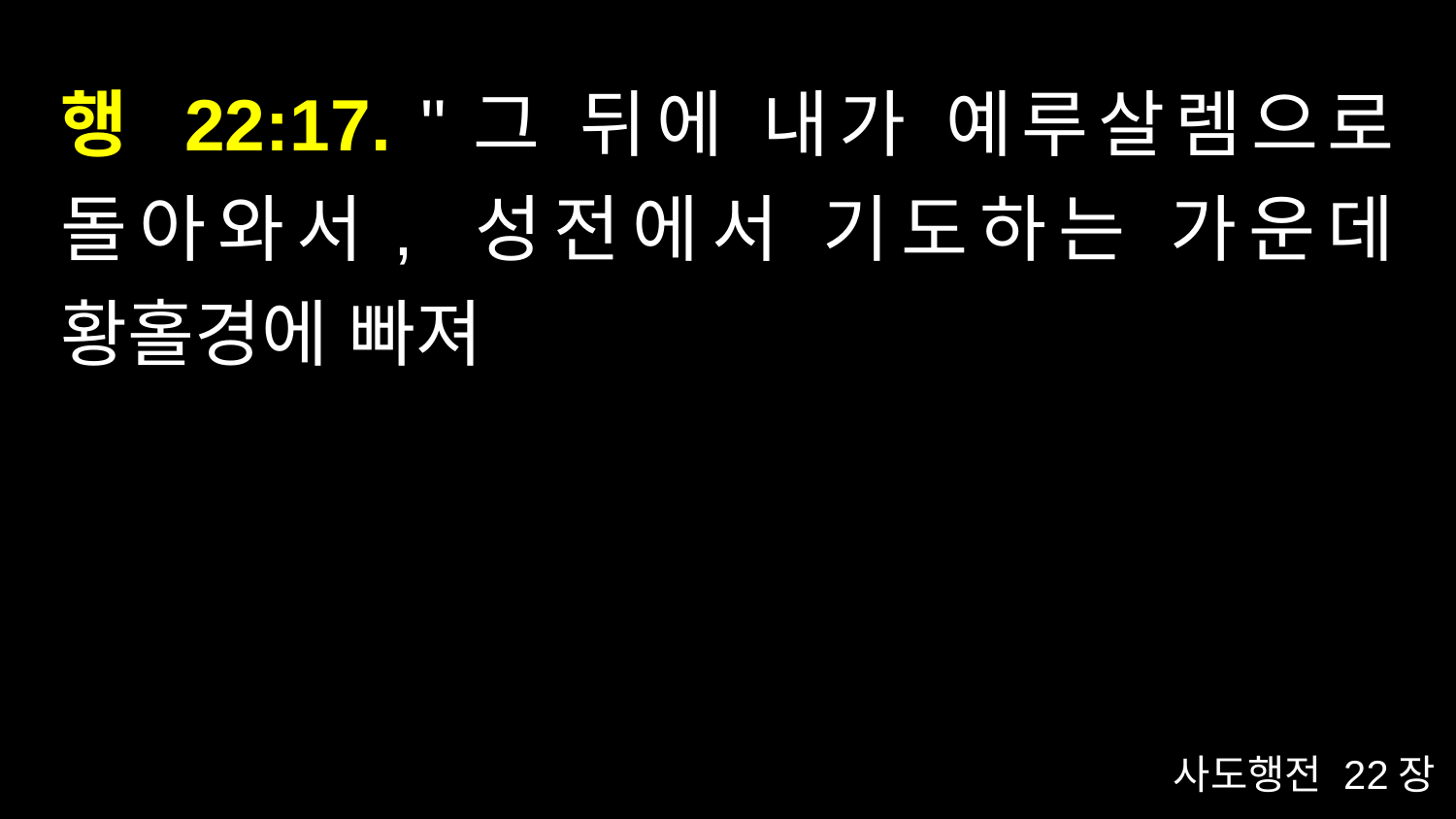

# 행 22:17. "그 뒤에 내가 예루살렘으로 돌아와서, 성전에서 기도하는 가운데 황홀경에 빠져
사도행전 22장